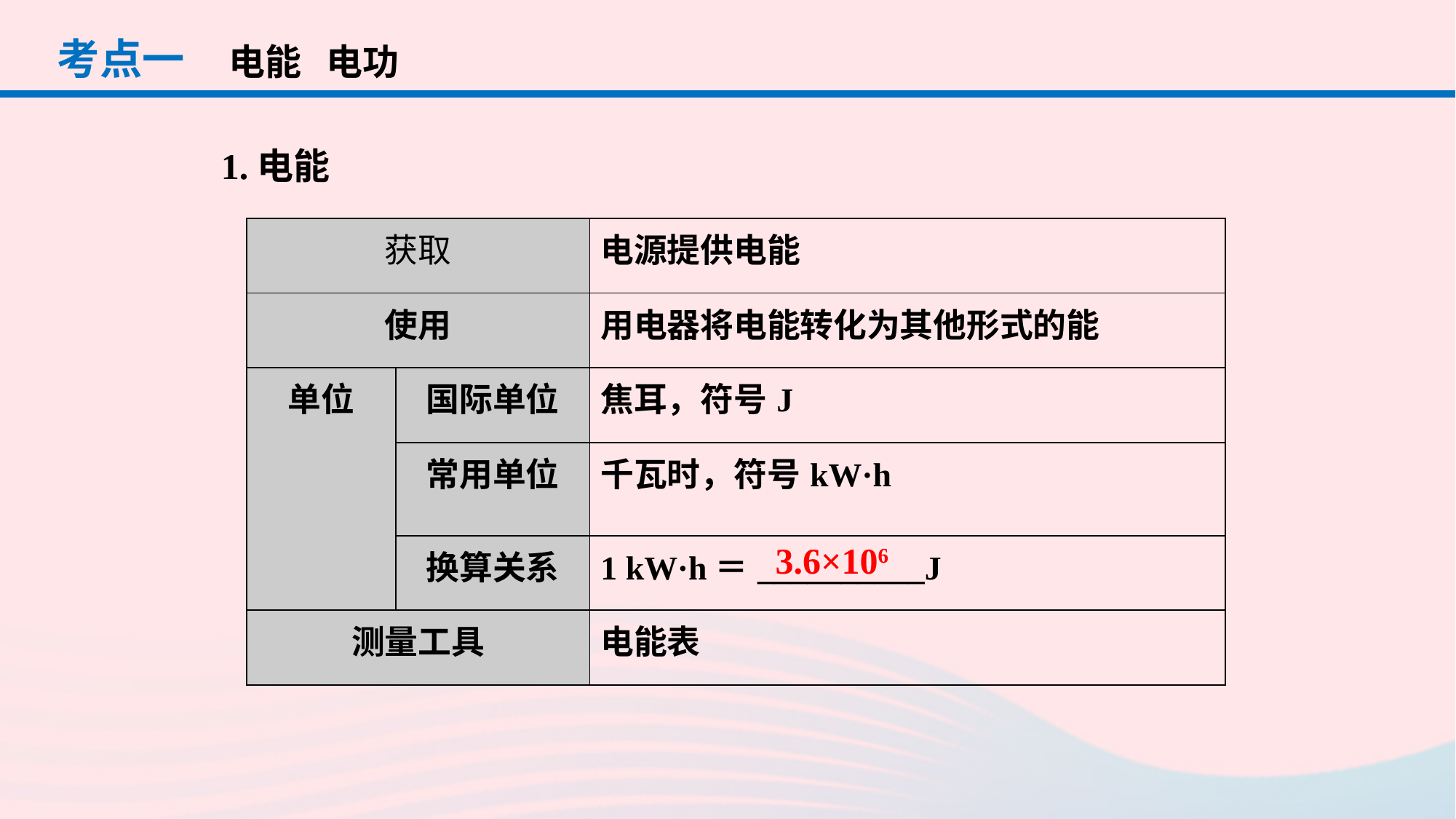

考点一
电能   电功
1.电能
| 获取 |  | 电源提供电能 |
| --- | --- | --- |
| 使用 |  | 用电器将电能转化为其他形式的能 |
| 单位 | 国际单位 | 焦耳，符号J |
|  | 常用单位 | 千瓦时，符号kW·h |
|  | 换算关系 | 1 kW·h＝\_\_\_\_\_\_\_\_\_\_J |
| 测量工具 |  | 电能表 |
3.6×106